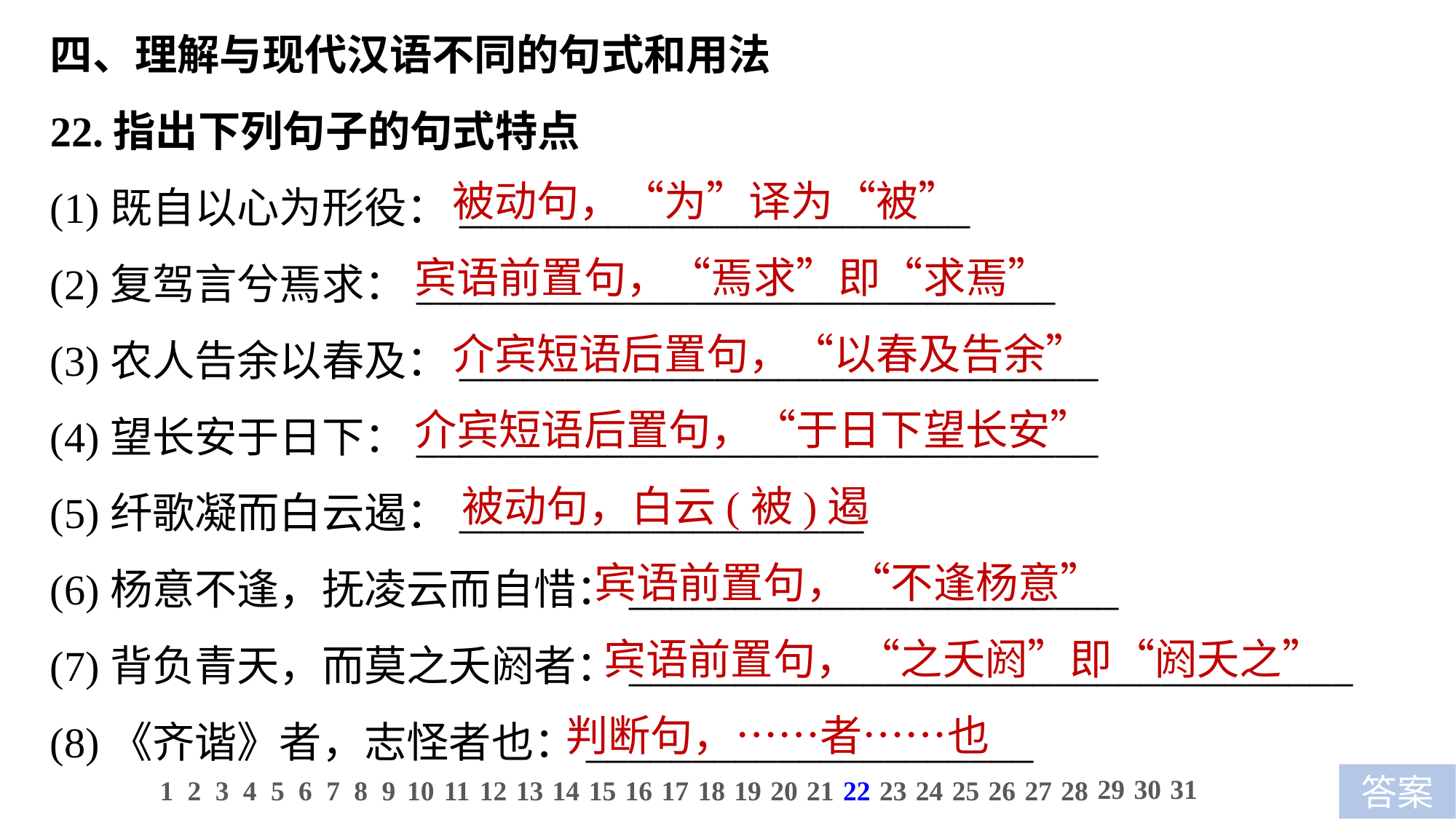

四、理解与现代汉语不同的句式和用法
22.指出下列句子的句式特点
(1)既自以心为形役：________________________
(2)复驾言兮焉求：______________________________
(3)农人告余以春及：______________________________
(4)望长安于日下：________________________________
(5)纤歌凝而白云遏：___________________
(6)杨意不逢，抚凌云而自惜：_______________________
(7)背负青天，而莫之夭阏者：__________________________________
(8)《齐谐》者，志怪者也：_____________________
     被动句，“为”译为“被”
 宾语前置句，“焉求”即“求焉”
     介宾短语后置句，“以春及告余”
 介宾短语后置句，“于日下望长安”
      被动句，白云(被)遏
                    宾语前置句，“不逢杨意”
                     宾语前置句，“之夭阏”即“阏夭之”
                 判断句，……者……也
29
30
31
1
2
3
4
5
6
7
8
9
10
11
12
13
14
15
16
17
18
19
20
21
22
23
24
25
26
27
28
答案